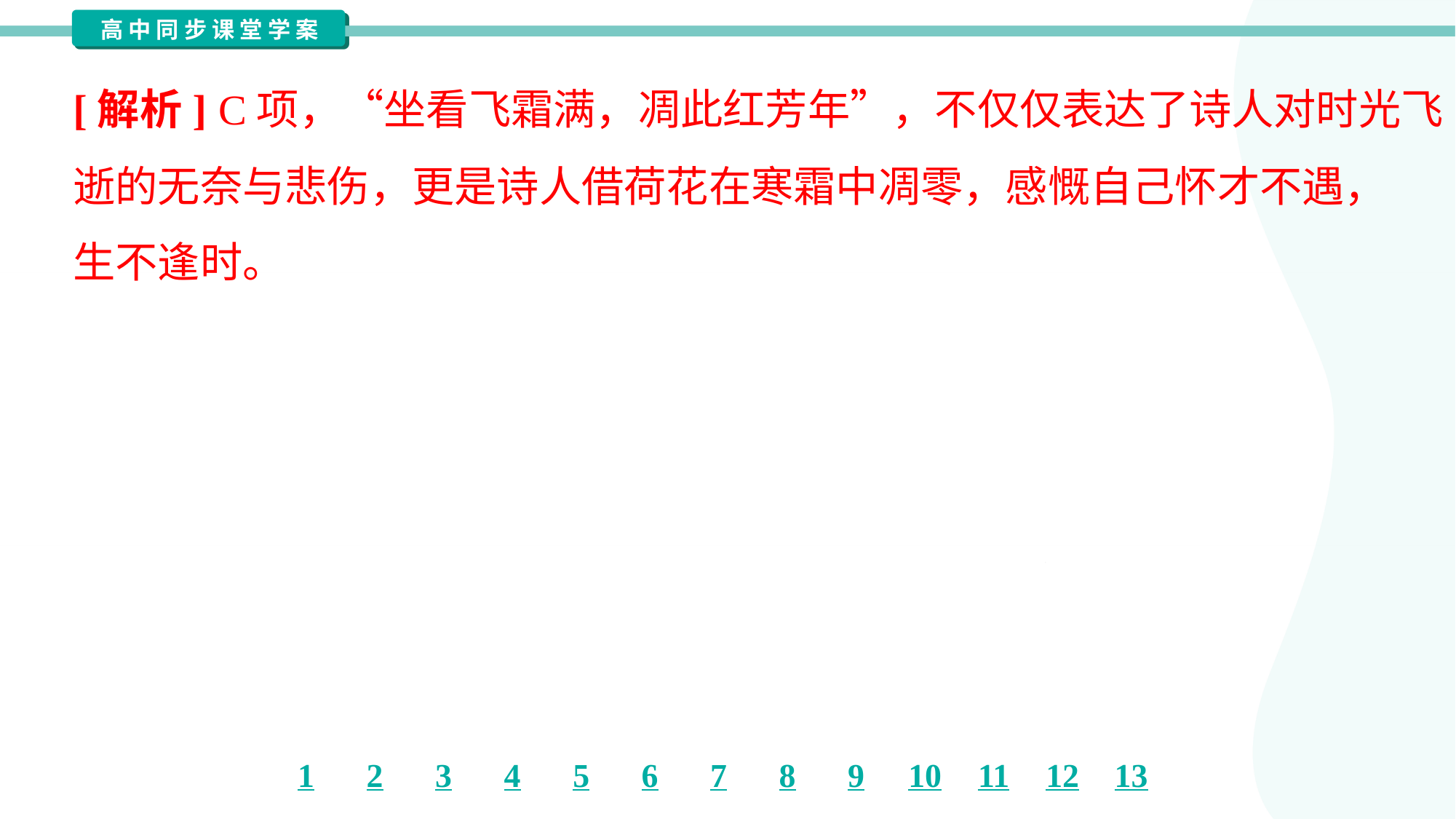

[解析] C项，“坐看飞霜满，凋此红芳年”，不仅仅表达了诗人对时光飞
逝的无奈与悲伤，更是诗人借荷花在寒霜中凋零，感慨自己怀才不遇，
生不逢时。